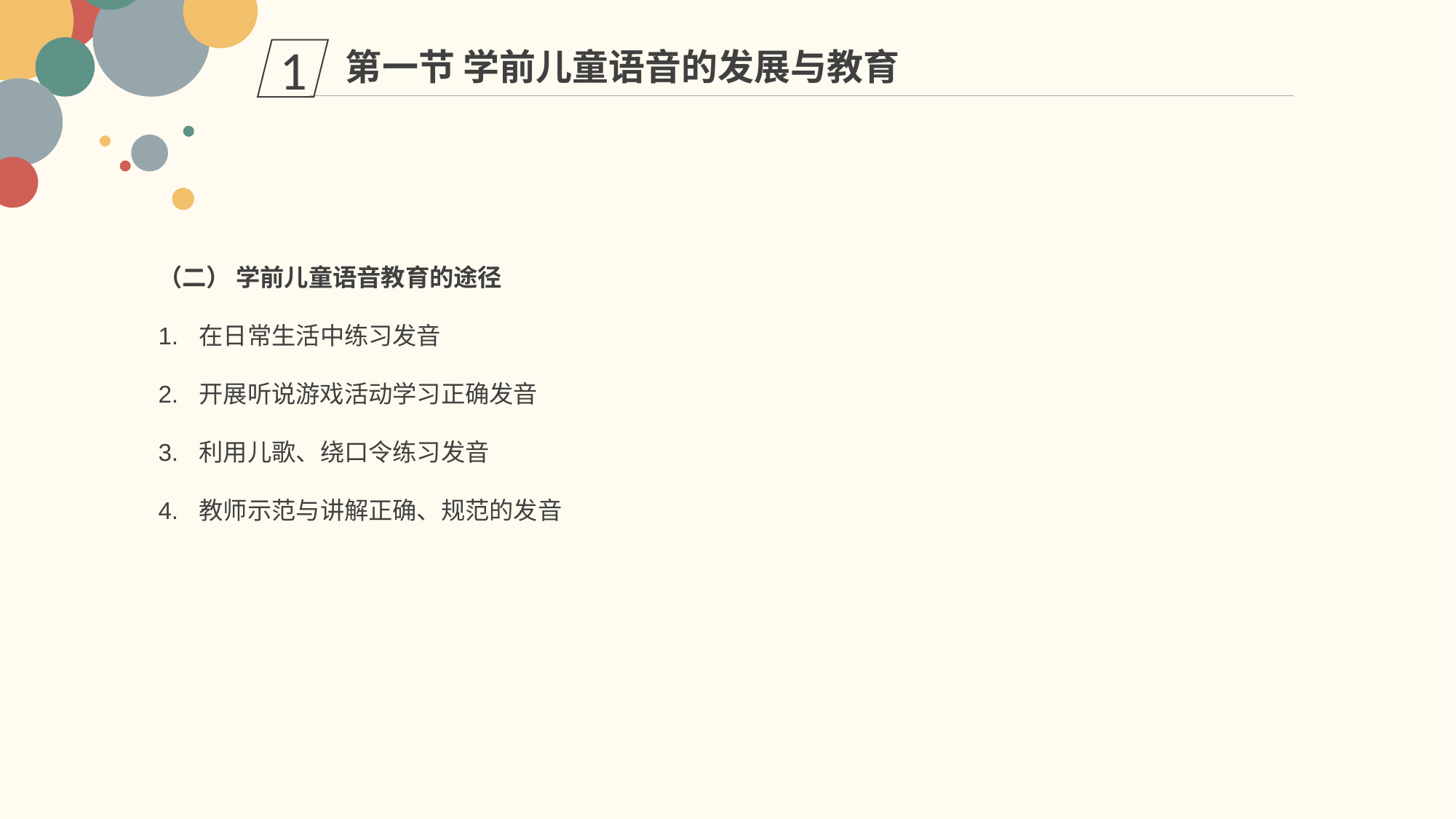

第一节 学前儿童语音的发展与教育
1
（二） 学前儿童语音教育的途径
在日常生活中练习发音
开展听说游戏活动学习正确发音
利用儿歌、绕口令练习发音
教师示范与讲解正确、规范的发音